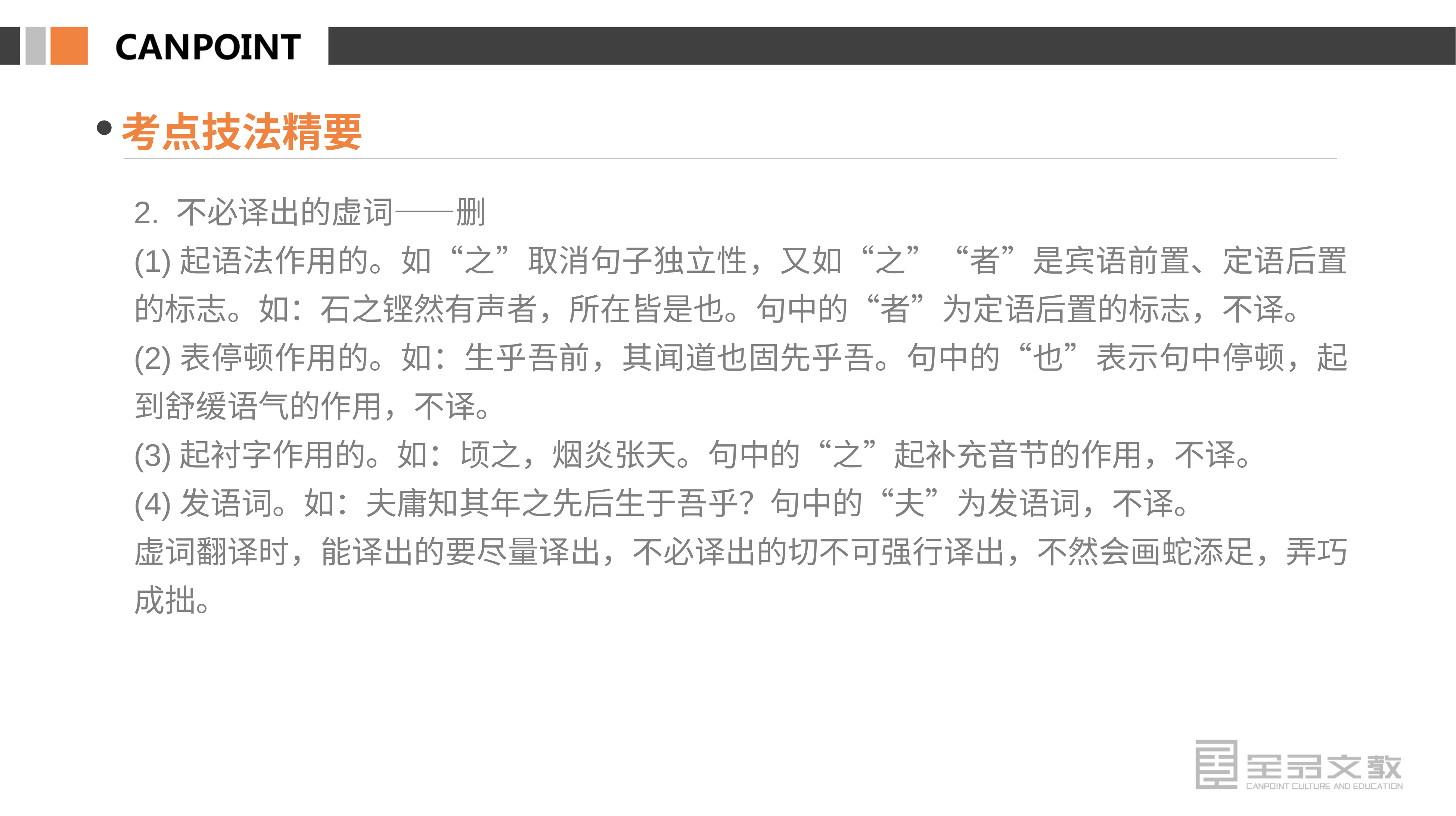

考点技法精要

2. 不必译出的虚词——删
(1)起语法作用的。如“之”取消句子独立性，又如“之”“者”是宾语前置、定语后置的标志。如：石之铿然有声者，所在皆是也。句中的“者”为定语后置的标志，不译。
(2)表停顿作用的。如：生乎吾前，其闻道也固先乎吾。句中的“也”表示句中停顿，起到舒缓语气的作用，不译。
(3)起衬字作用的。如：顷之，烟炎张天。句中的“之”起补充音节的作用，不译。
(4)发语词。如：夫庸知其年之先后生于吾乎？句中的“夫”为发语词，不译。
虚词翻译时，能译出的要尽量译出，不必译出的切不可强行译出，不然会画蛇添足，弄巧成拙。